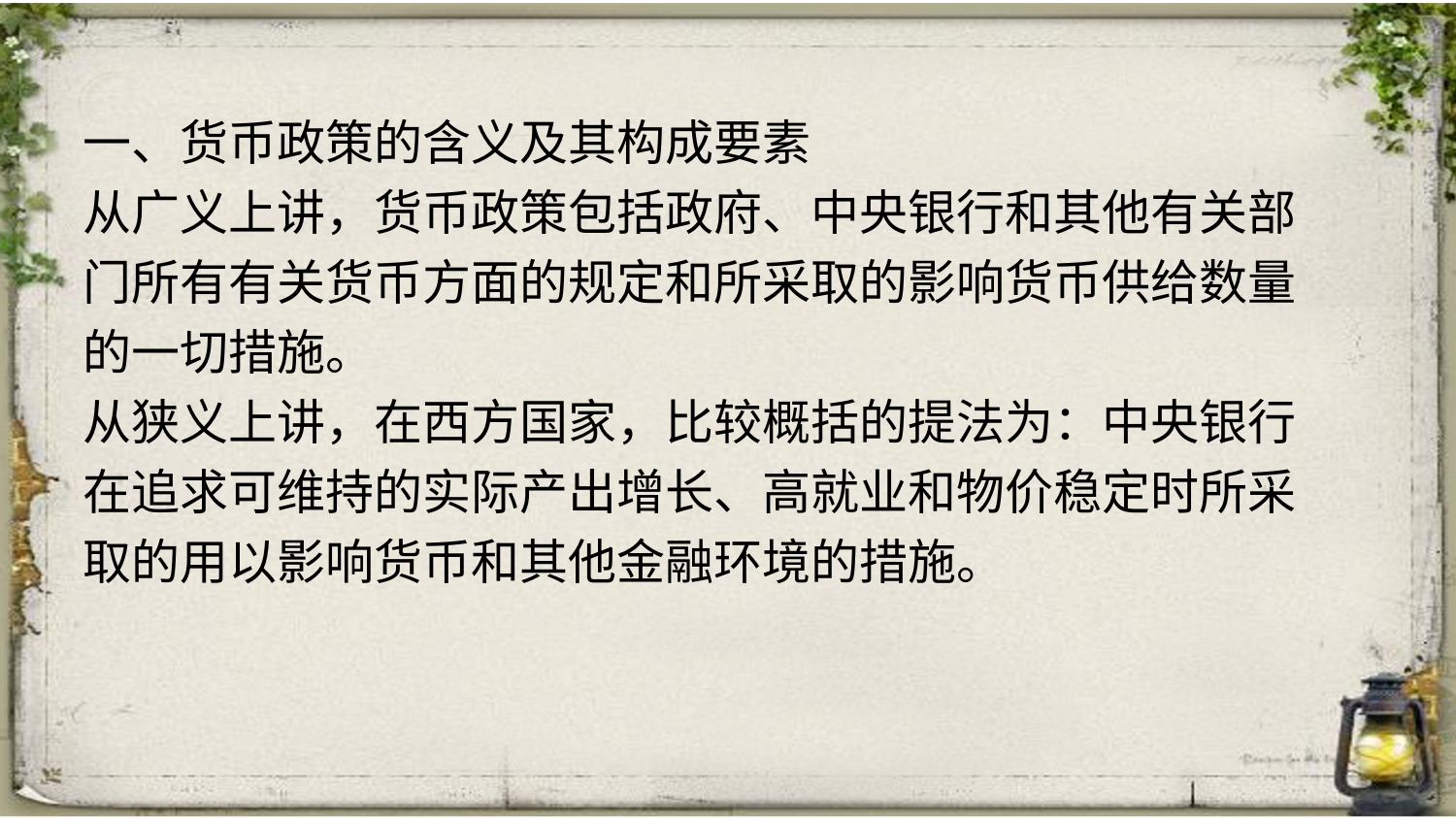

一、货币政策的含义及其构成要素
从广义上讲，货币政策包括政府、中央银行和其他有关部门所有有关货币方面的规定和所采取的影响货币供给数量的一切措施。
从狭义上讲，在西方国家，比较概括的提法为：中央银行在追求可维持的实际产出增长、高就业和物价稳定时所采取的用以影响货币和其他金融环境的措施。